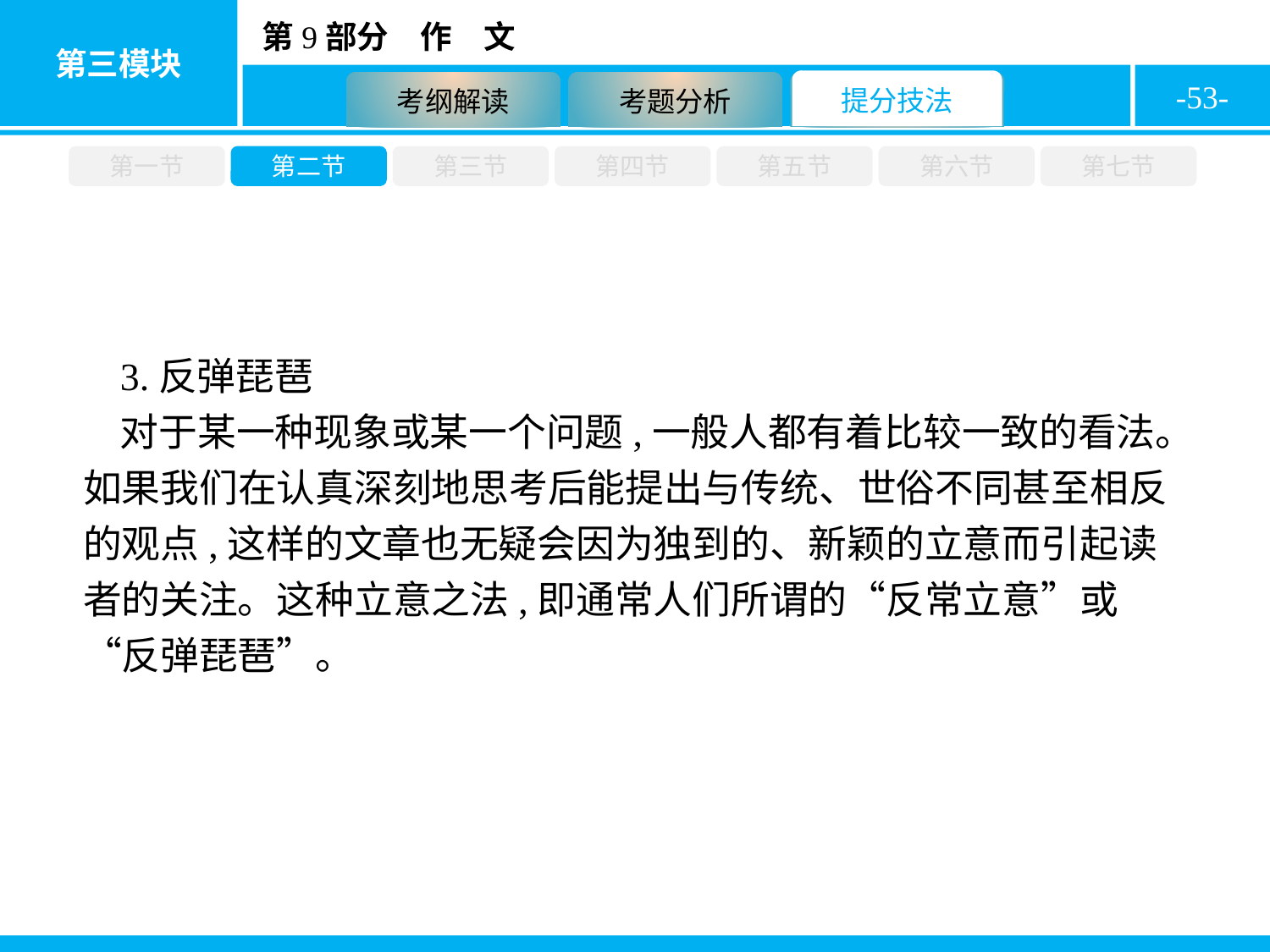

-53-
第一节
第二节
第三节
第四节
第五节
第六节
第七节
3.反弹琵琶
对于某一种现象或某一个问题,一般人都有着比较一致的看法。如果我们在认真深刻地思考后能提出与传统、世俗不同甚至相反的观点,这样的文章也无疑会因为独到的、新颖的立意而引起读者的关注。这种立意之法,即通常人们所谓的“反常立意”或“反弹琵琶”。